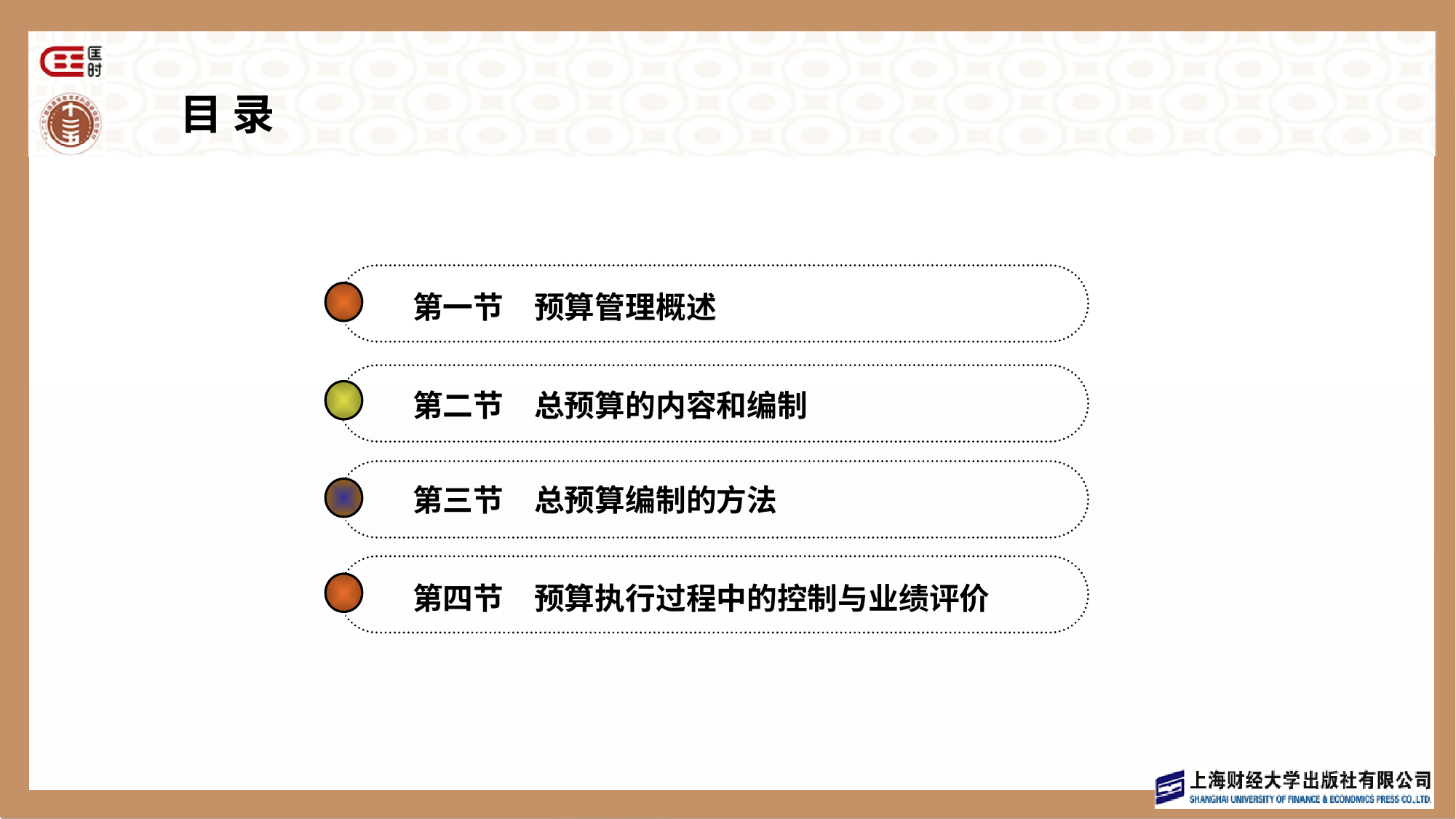

目 录

第一节　预算管理概述

第二节　总预算的内容和编制

第三节　总预算编制的方法

第四节　预算执行过程中的控制与业绩评价